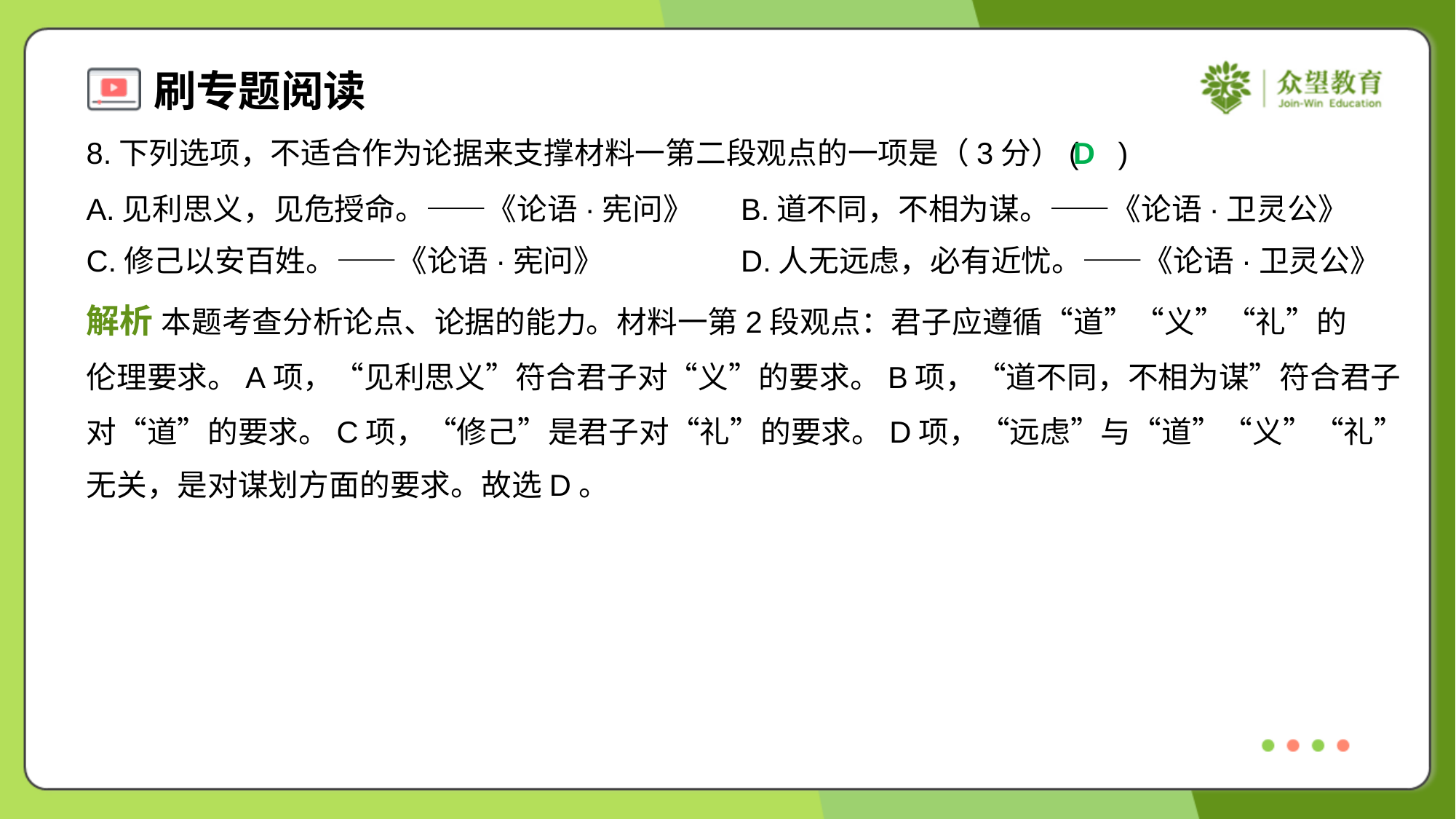

8.下列选项，不适合作为论据来支撑材料一第二段观点的一项是（3分）(     )
D
A.见利思义，见危授命。——《论语·宪问》	B.道不同，不相为谋。——《论语·卫灵公》
C.修己以安百姓。——《论语·宪问》	D.人无远虑，必有近忧。——《论语·卫灵公》
解析 本题考查分析论点、论据的能力。材料一第2段观点：君子应遵循“道”“义”“礼”的
伦理要求。A项，“见利思义”符合君子对“义”的要求。B项，“道不同，不相为谋”符合君子
对“道”的要求。C项，“修己”是君子对“礼”的要求。D项，“远虑”与“道”“义”“礼”
无关，是对谋划方面的要求。故选D。